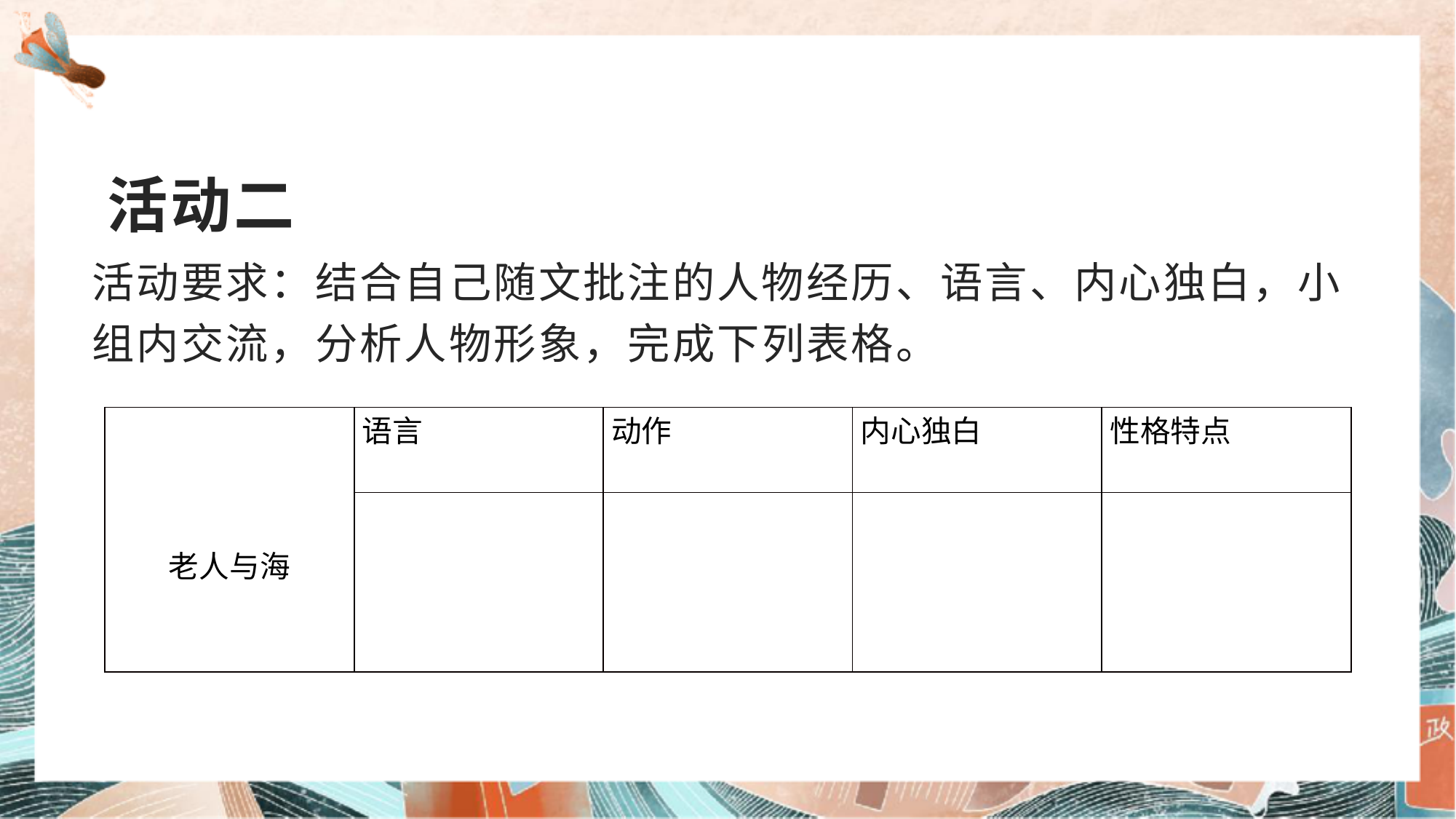

# 活动二
活动要求：结合自己随文批注的人物经历、语言、内心独白，小组内交流，分析人物形象，完成下列表格。

| 老人与海 | 语言 | 动作 | 内心独白 | 性格特点 |
| --- | --- | --- | --- | --- |
|  |  |  |  |  |